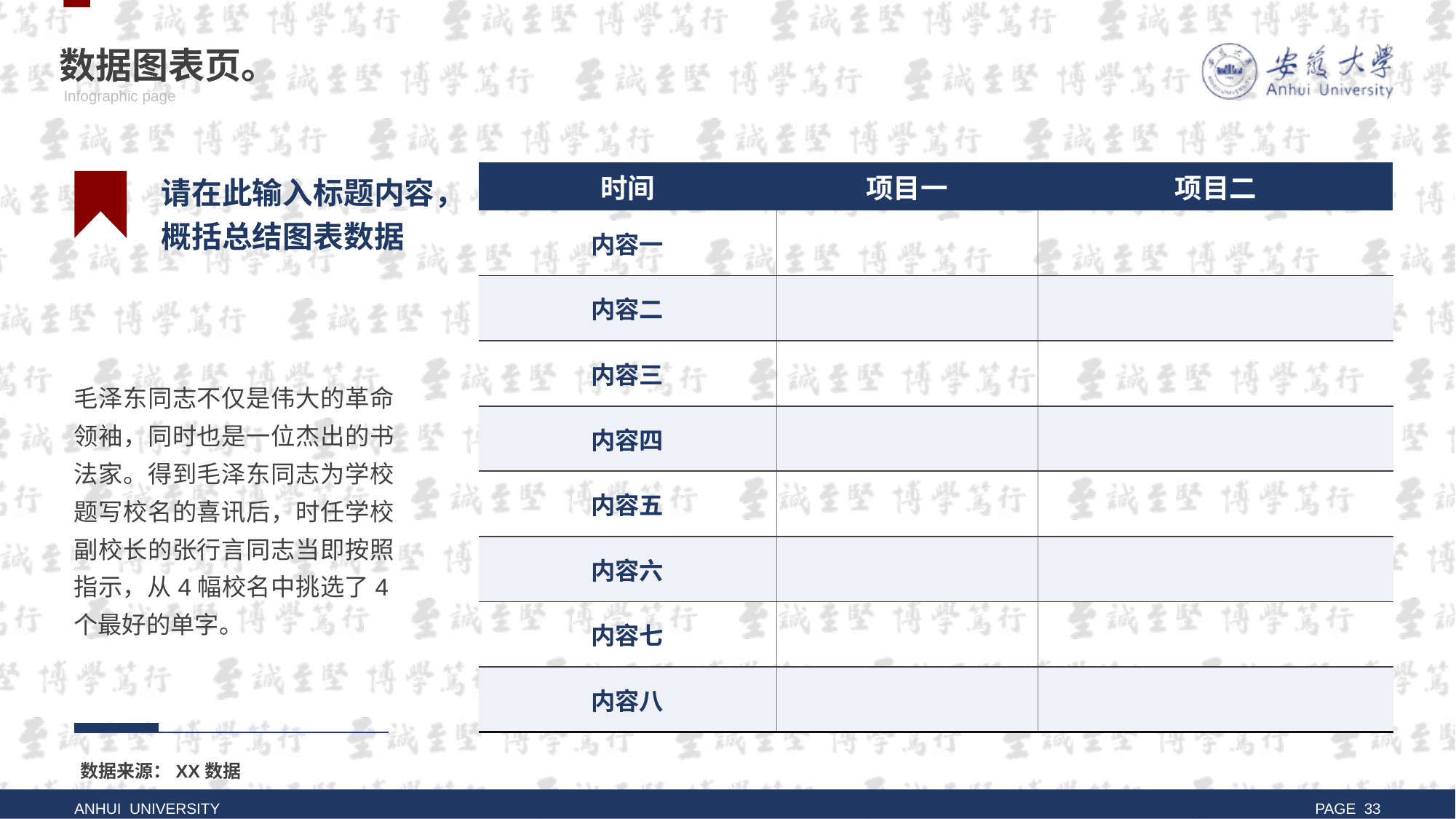

数据图表页。
Infographic page
| 时间 | 项目一 | 项目二 |
| --- | --- | --- |
| 内容一 |  |  |
| 内容二 |  |  |
| 内容三 |  |  |
| 内容四 |  |  |
| 内容五 |  |  |
| 内容六 |  |  |
| 内容七 |  |  |
| 内容八 |  |  |
请在此输入标题内容，
概括总结图表数据

毛泽东同志不仅是伟大的革命领袖，同时也是一位杰出的书法家。得到毛泽东同志为学校题写校名的喜讯后，时任学校副校长的张行言同志当即按照指示，从4幅校名中挑选了4个最好的单字。
数据来源：XX数据
ANHUI  UNIVERSITY
PAGE  33